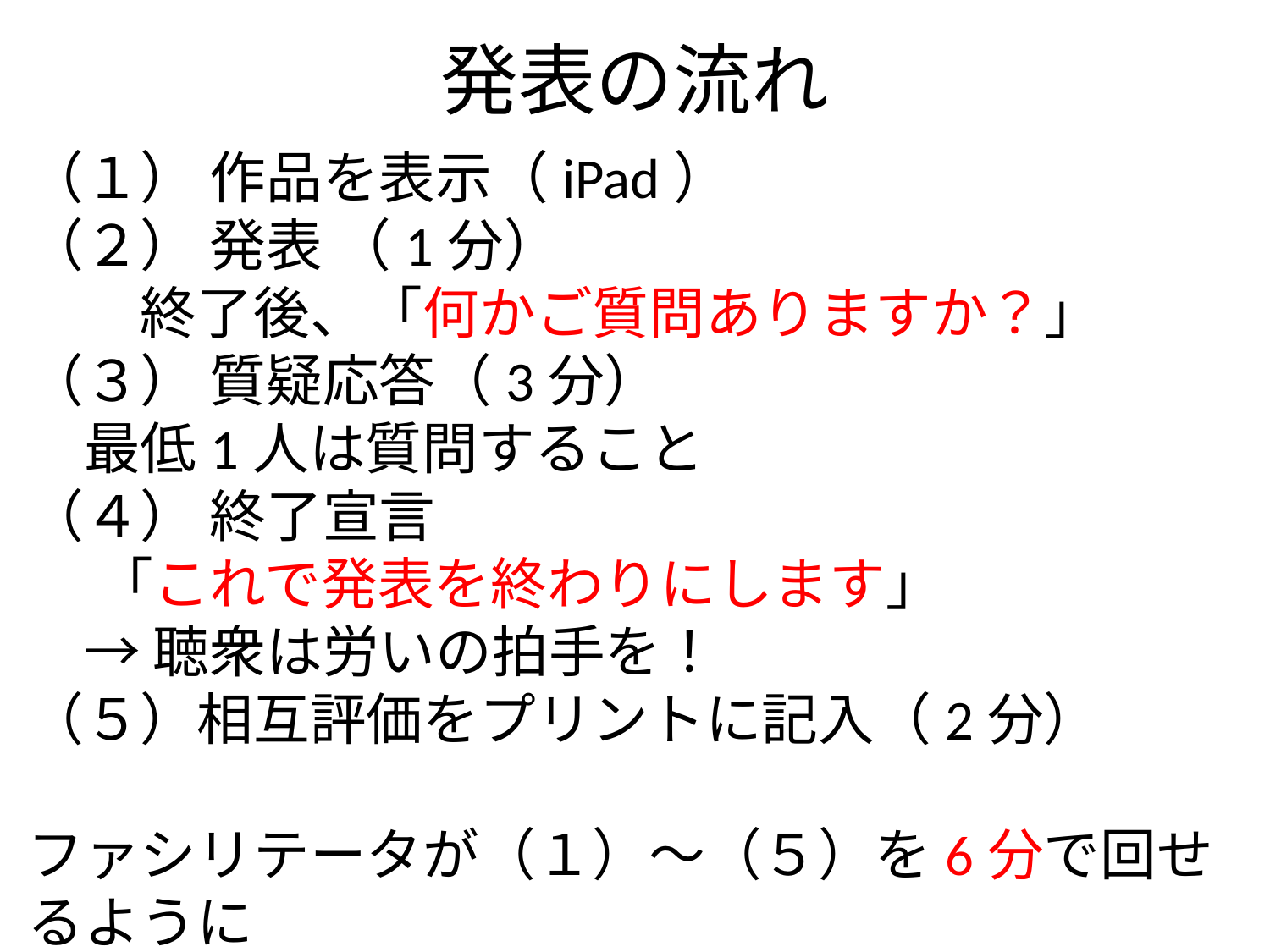

# 発表の流れ
（１） 作品を表示（iPad）
（２） 発表 （1分）
　　終了後、「何かご質問ありますか？」
（３） 質疑応答（3分）
　最低1人は質問すること
（４） 終了宣言
　 「これで発表を終わりにします」
　→ 聴衆は労いの拍手を！
（５）相互評価をプリントに記入（2分）

ファシリテータが（１）～（５）を6分で回せるように
仕切る